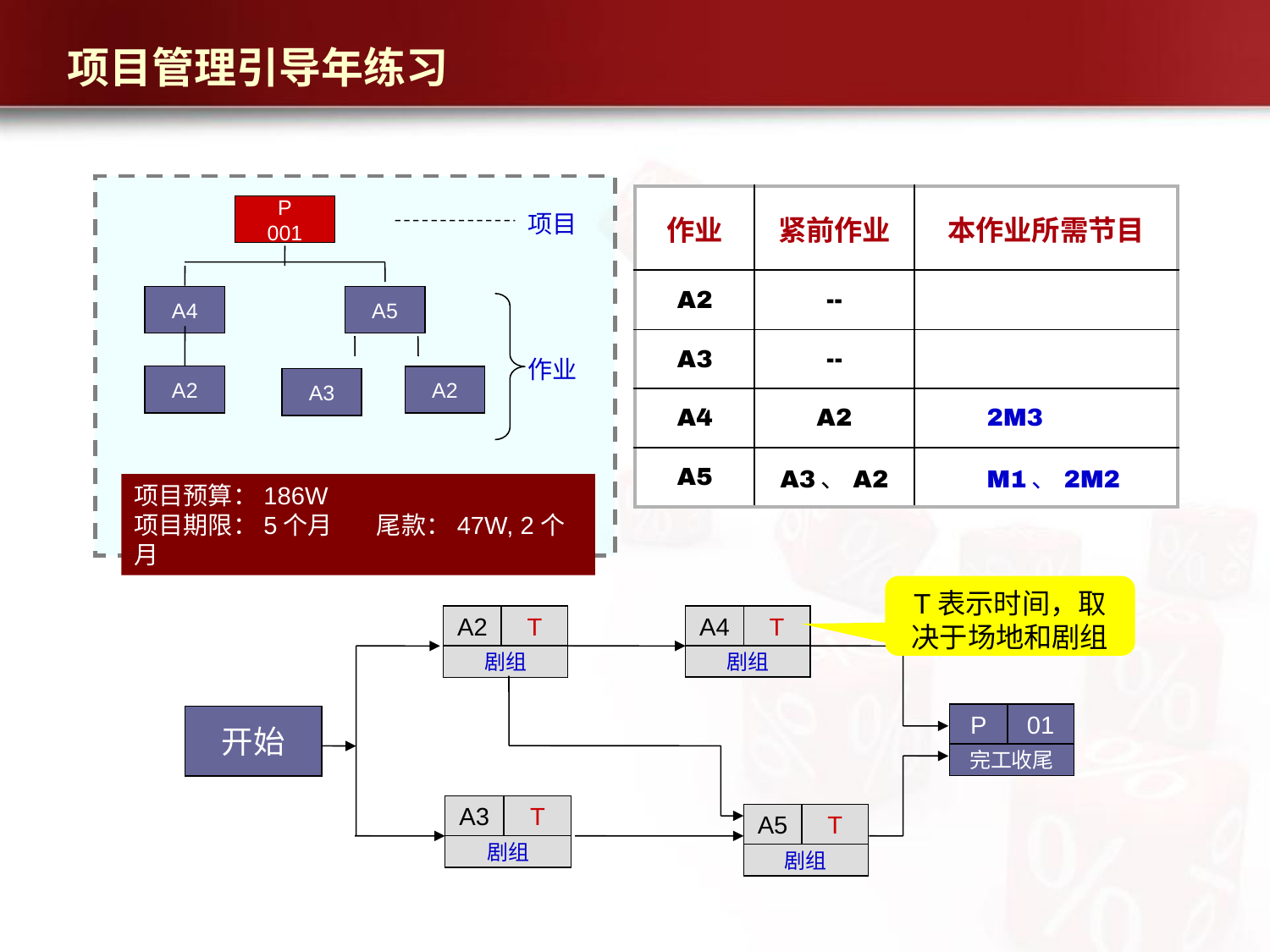

项目管理引导年练习

| 作业 | 紧前作业 | 本作业所需节目 |
| --- | --- | --- |
| A2 | -- |  |
| A3 | -- |  |
| A4 | A2 | 2M3 |
| A5 | A3、A2 | M1、2M2 |
P
001
项目

A4
A5

作业
A2
A2
A3
项目预算：186W
项目期限：5个月        尾款：47W, 2个月
T表示时间，取决于场地和剧组

A4
T
剧组

A2
T
剧组

P
01
完工收尾

开始

A3
T
剧组

A5
T
剧组